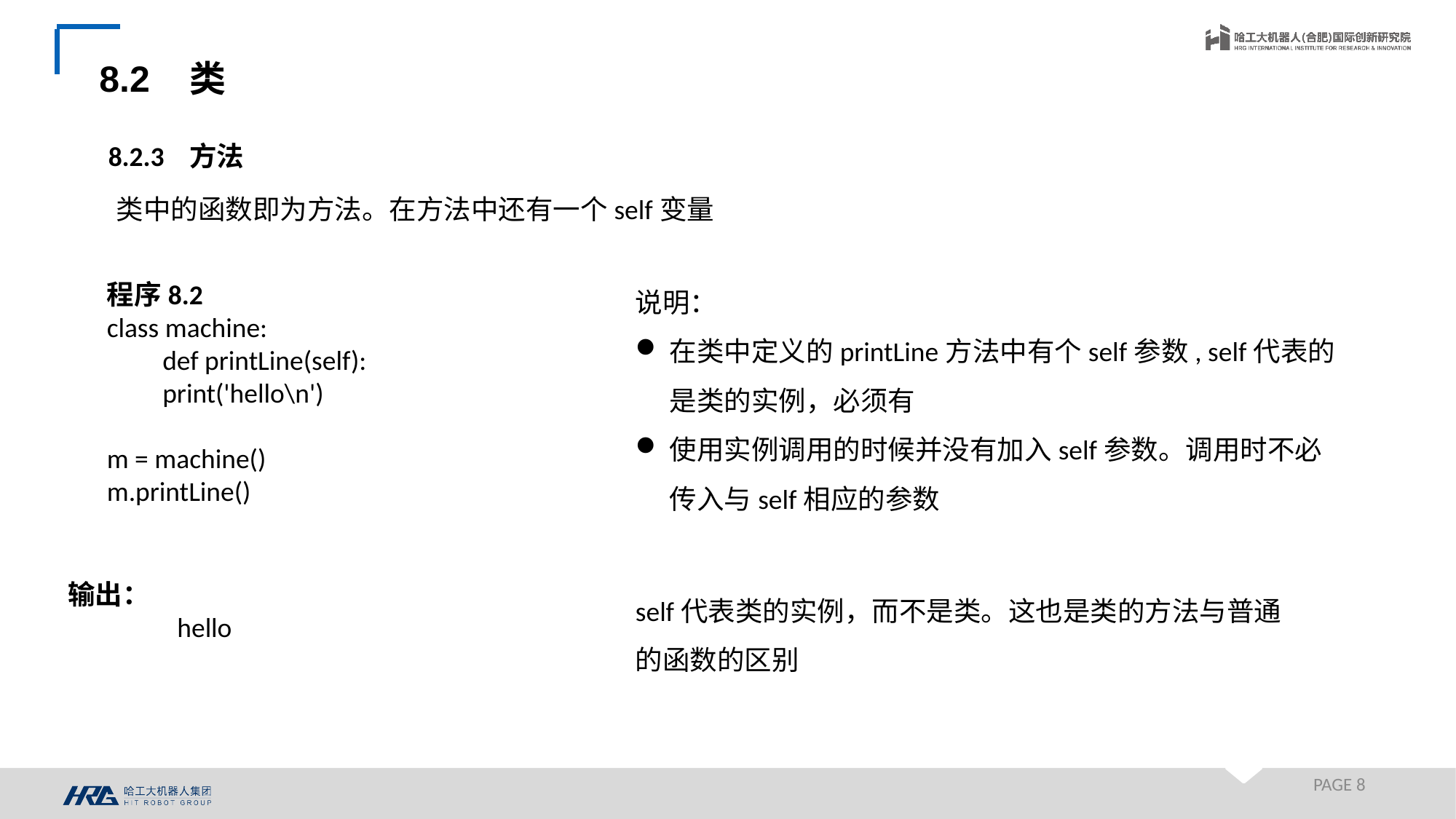

8.2   类
8.2.3   方法
类中的函数即为方法。在方法中还有一个self变量
说明：
在类中定义的printLine方法中有个self参数, self代表的是类的实例，必须有
使用实例调用的时候并没有加入self参数。调用时不必传入与self相应的参数
程序8.2
class machine:
         def printLine(self):
         print('hello\n')

m = machine()
m.printLine()
输出：
	hello
self代表类的实例，而不是类。这也是类的方法与普通的函数的区别